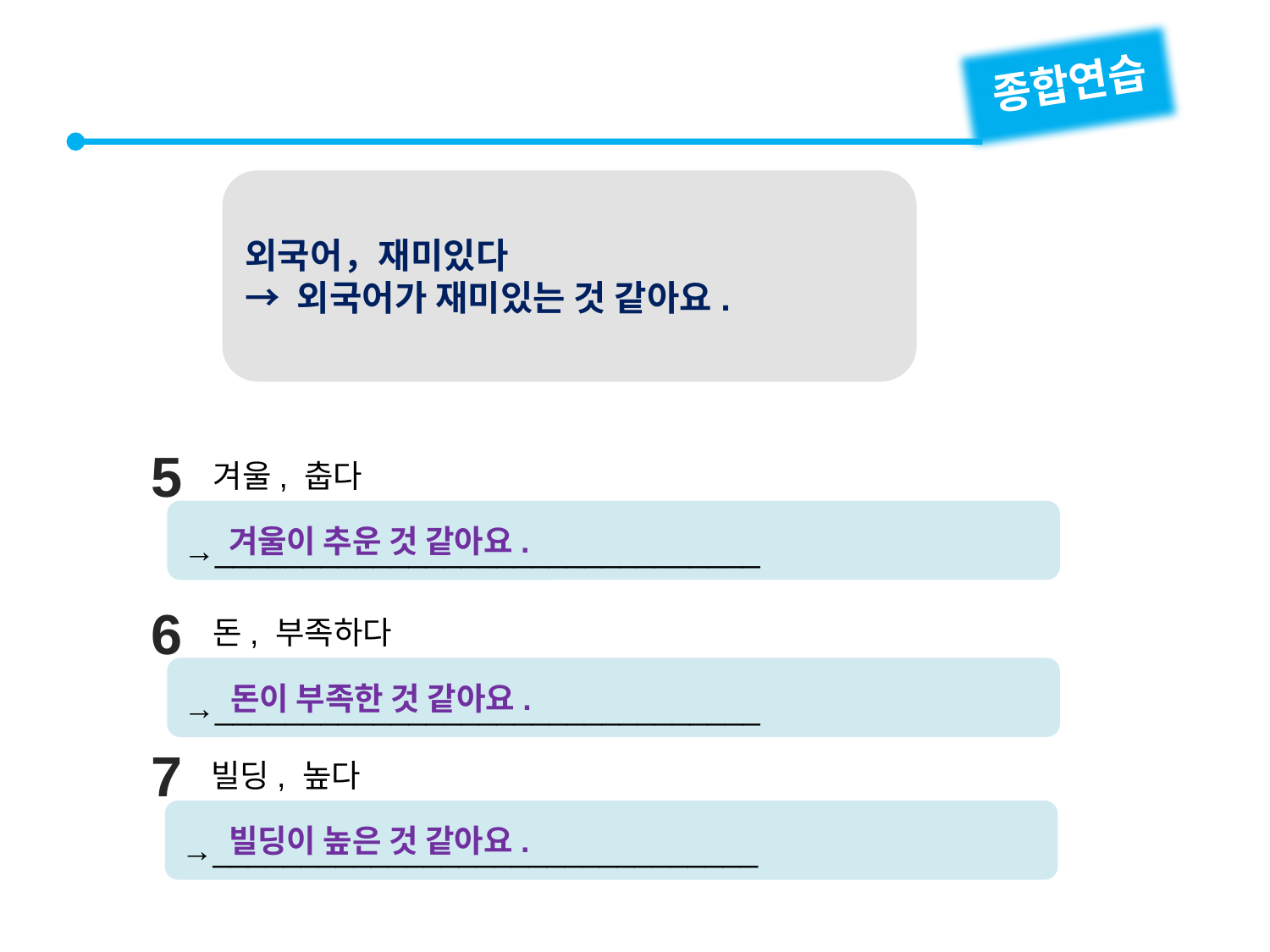

종합연습
외국어，재미있다
→ 외국어가 재미있는 것 같아요.
5
겨울, 춥다
→_______________________________
겨울이 추운 것 같아요.
6
돈, 부족하다
→_______________________________
돈이 부족한 것 같아요.
7
빌딩, 높다
→_______________________________
빌딩이 높은 것 같아요.